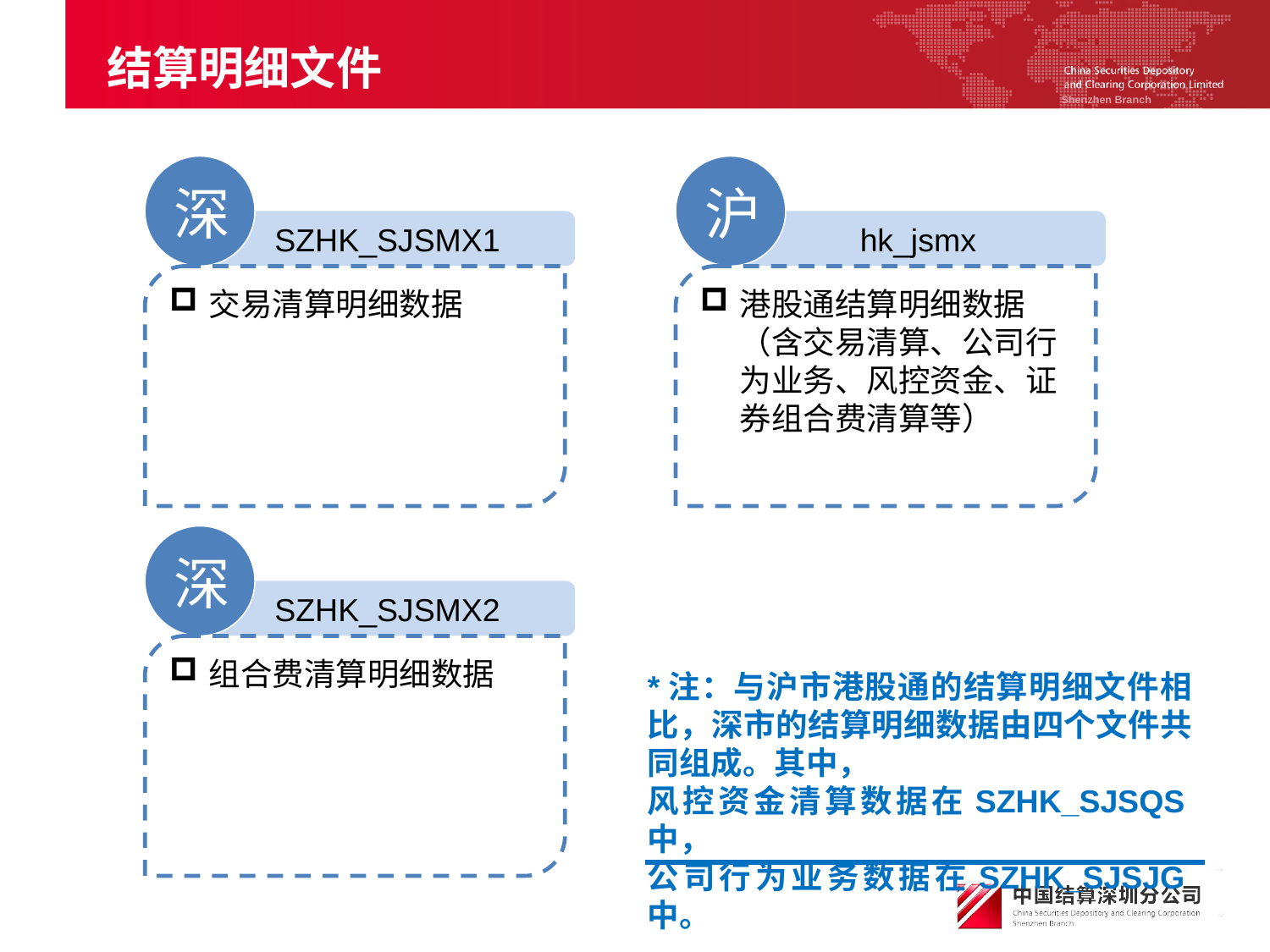

# 结算明细文件
深
SZHK_SJSMX1
交易清算明细数据
沪
hk_jsmx
港股通结算明细数据（含交易清算、公司行为业务、风控资金、证券组合费清算等）
深
SZHK_SJSMX2
组合费清算明细数据
*注：与沪市港股通的结算明细文件相比，深市的结算明细数据由四个文件共同组成。其中，
风控资金清算数据在SZHK_SJSQS中，
公司行为业务数据在SZHK_SJSJG中。